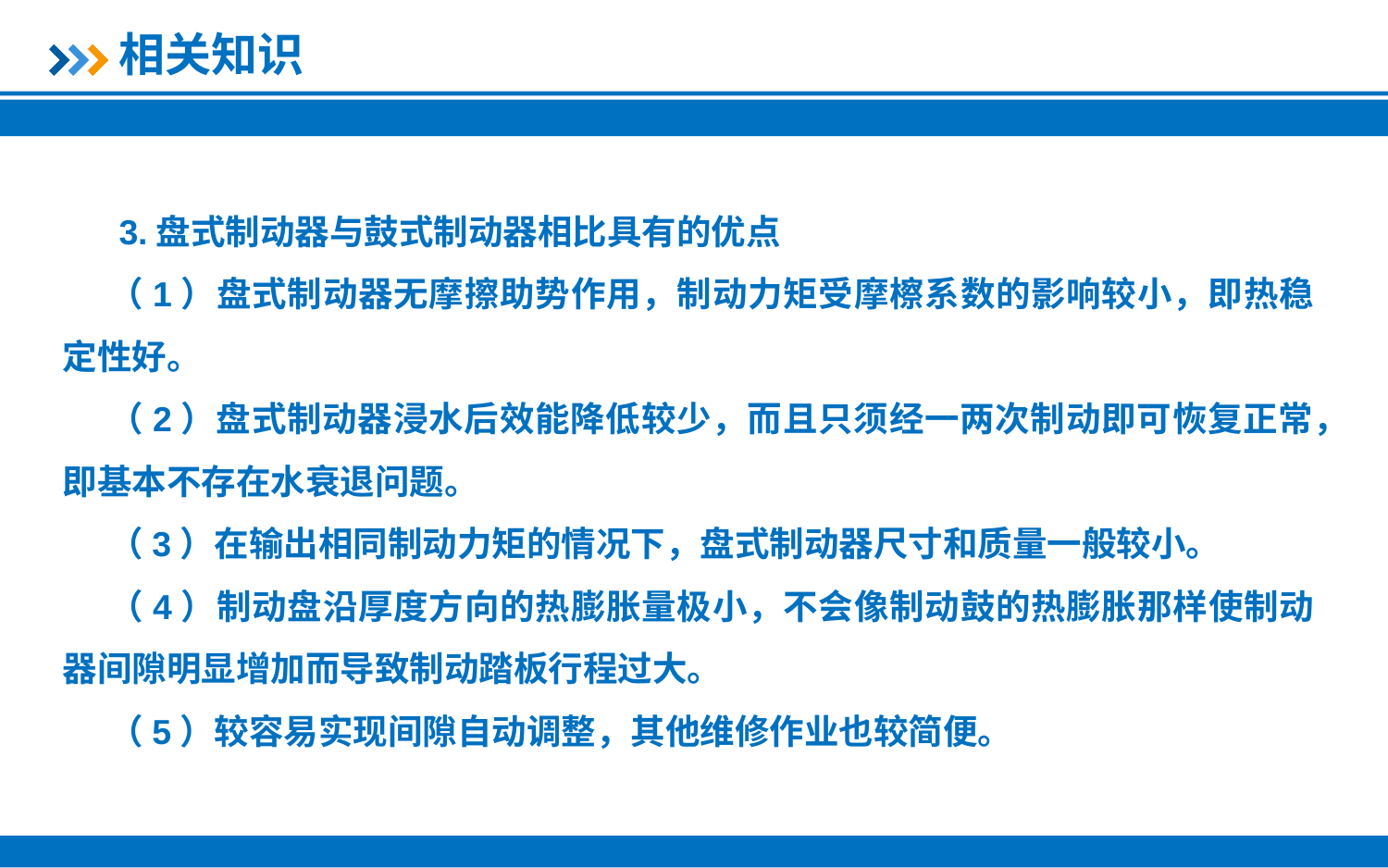

相关知识
 3.盘式制动器与鼓式制动器相比具有的优点
（1）盘式制动器无摩擦助势作用，制动力矩受摩檫系数的影响较小，即热稳定性好。
（2）盘式制动器浸水后效能降低较少，而且只须经一两次制动即可恢复正常，即基本不存在水衰退问题。
（3）在输出相同制动力矩的情况下，盘式制动器尺寸和质量一般较小。
（4）制动盘沿厚度方向的热膨胀量极小，不会像制动鼓的热膨胀那样使制动器间隙明显增加而导致制动踏板行程过大。
（5）较容易实现间隙自动调整，其他维修作业也较简便。